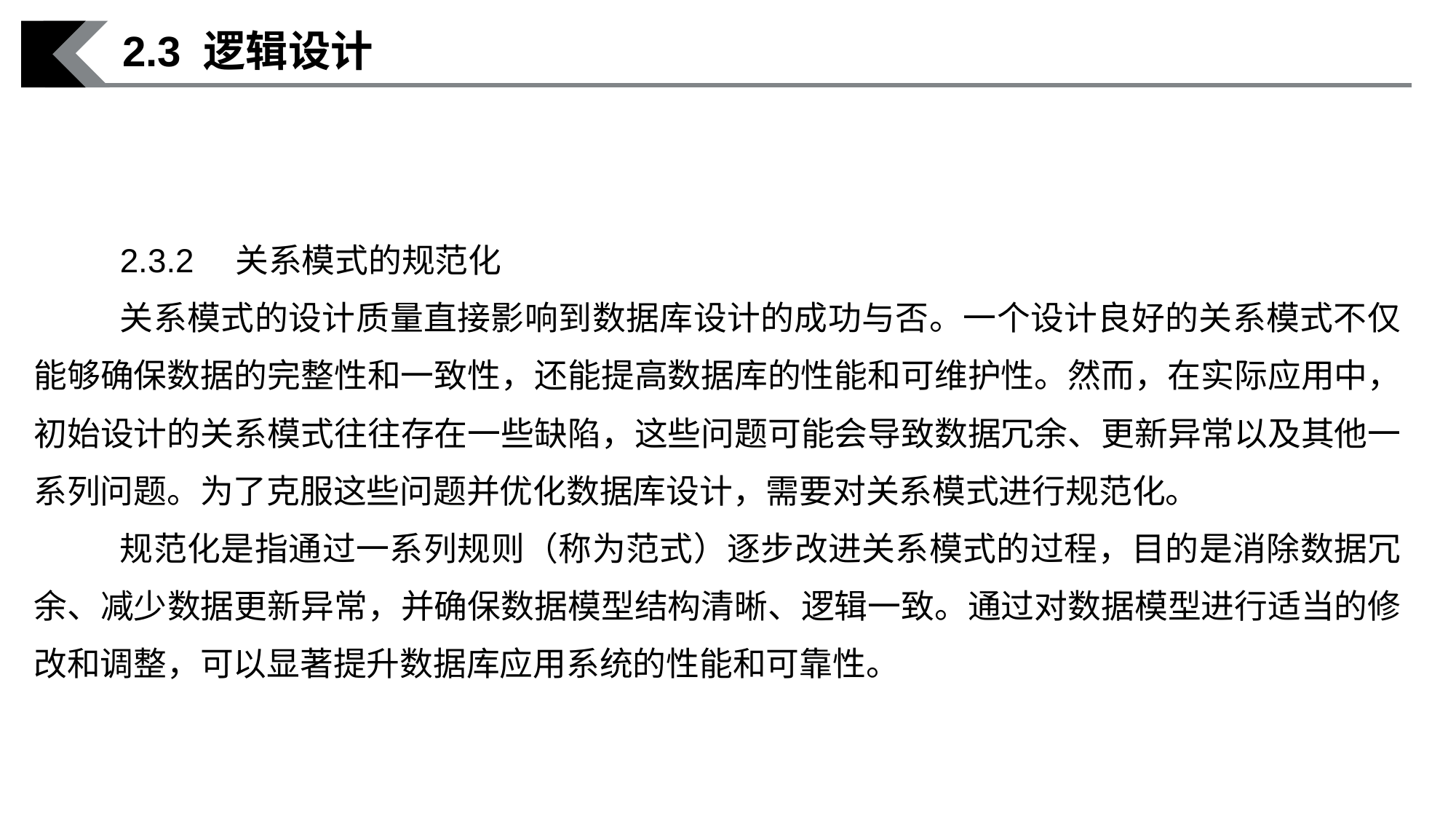

2.3 逻辑设计
2.3.2　关系模式的规范化
关系模式的设计质量直接影响到数据库设计的成功与否。一个设计良好的关系模式不仅能够确保数据的完整性和一致性，还能提高数据库的性能和可维护性。然而，在实际应用中，初始设计的关系模式往往存在一些缺陷，这些问题可能会导致数据冗余、更新异常以及其他一系列问题。为了克服这些问题并优化数据库设计，需要对关系模式进行规范化。
规范化是指通过一系列规则（称为范式）逐步改进关系模式的过程，目的是消除数据冗余、减少数据更新异常，并确保数据模型结构清晰、逻辑一致。通过对数据模型进行适当的修改和调整，可以显著提升数据库应用系统的性能和可靠性。